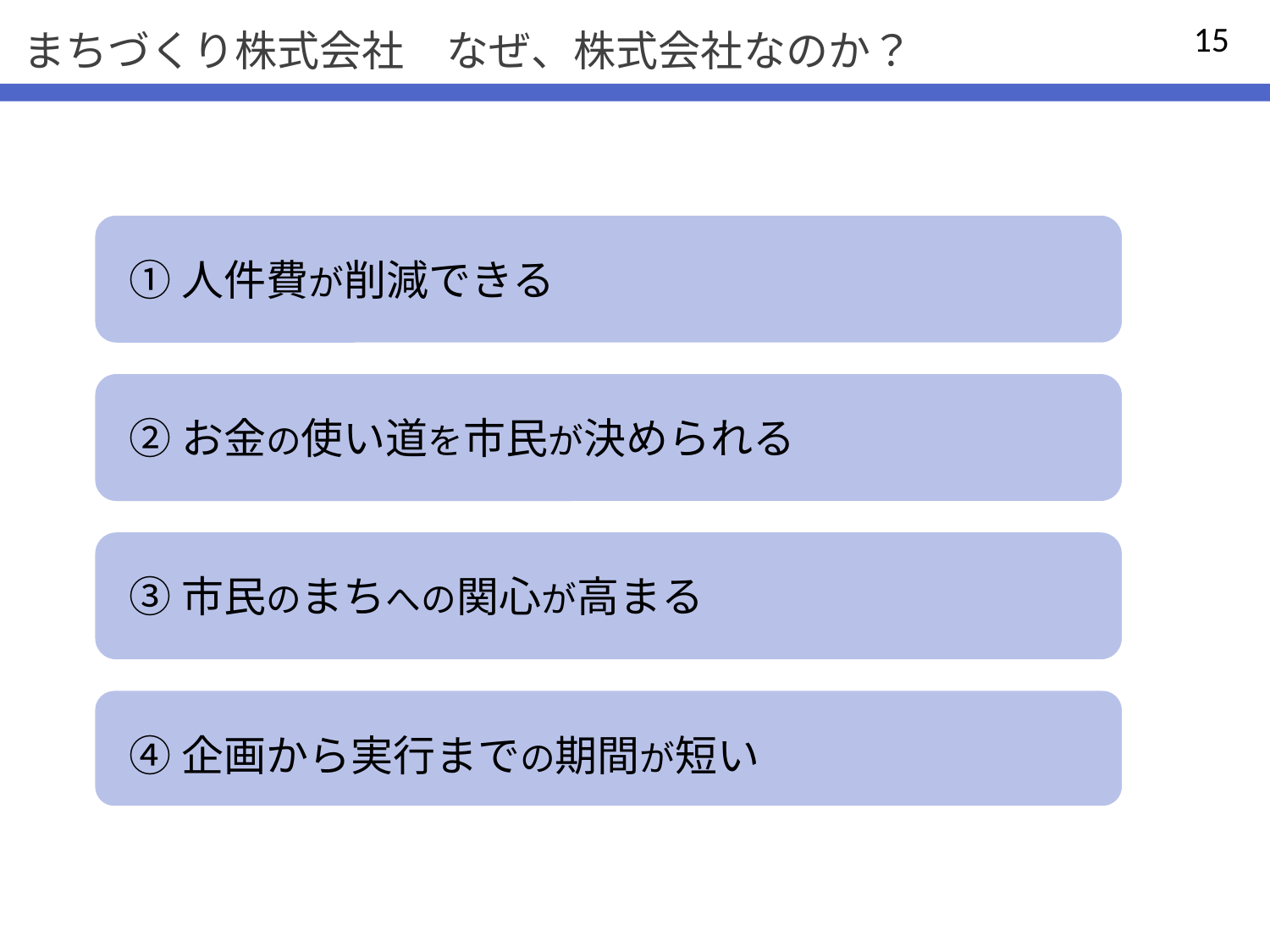

15
まちづくり株式会社　なぜ、株式会社なのか？

①人件費が削減できる

②お金の使い道を市民が決められる

③市民のまちへの関心が高まる

④企画から実行までの期間が短い